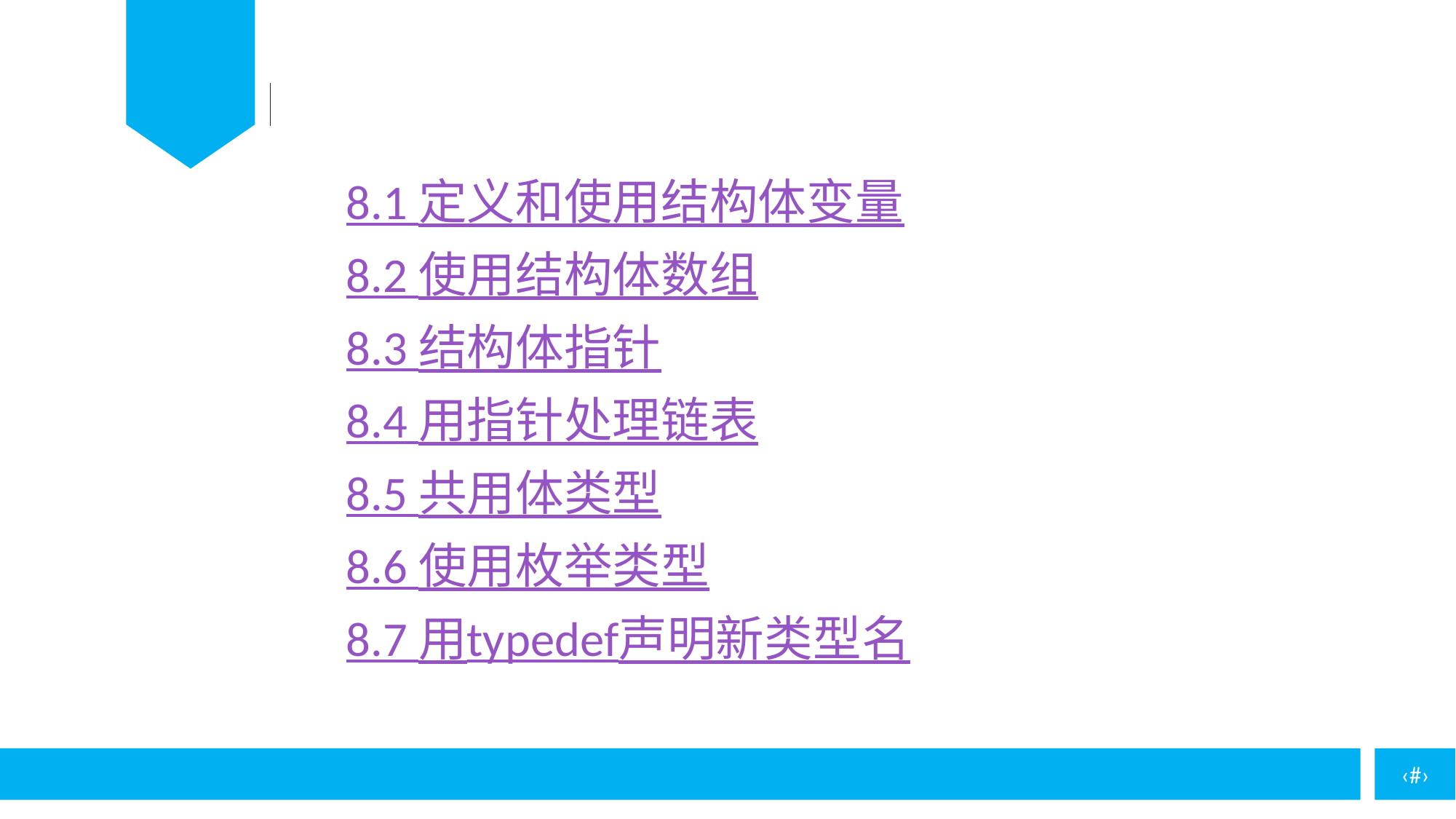

8.1 定义和使用结构体变量
8.2 使用结构体数组
8.3 结构体指针
8.4 用指针处理链表
8.5 共用体类型
8.6 使用枚举类型
8.7 用typedef声明新类型名